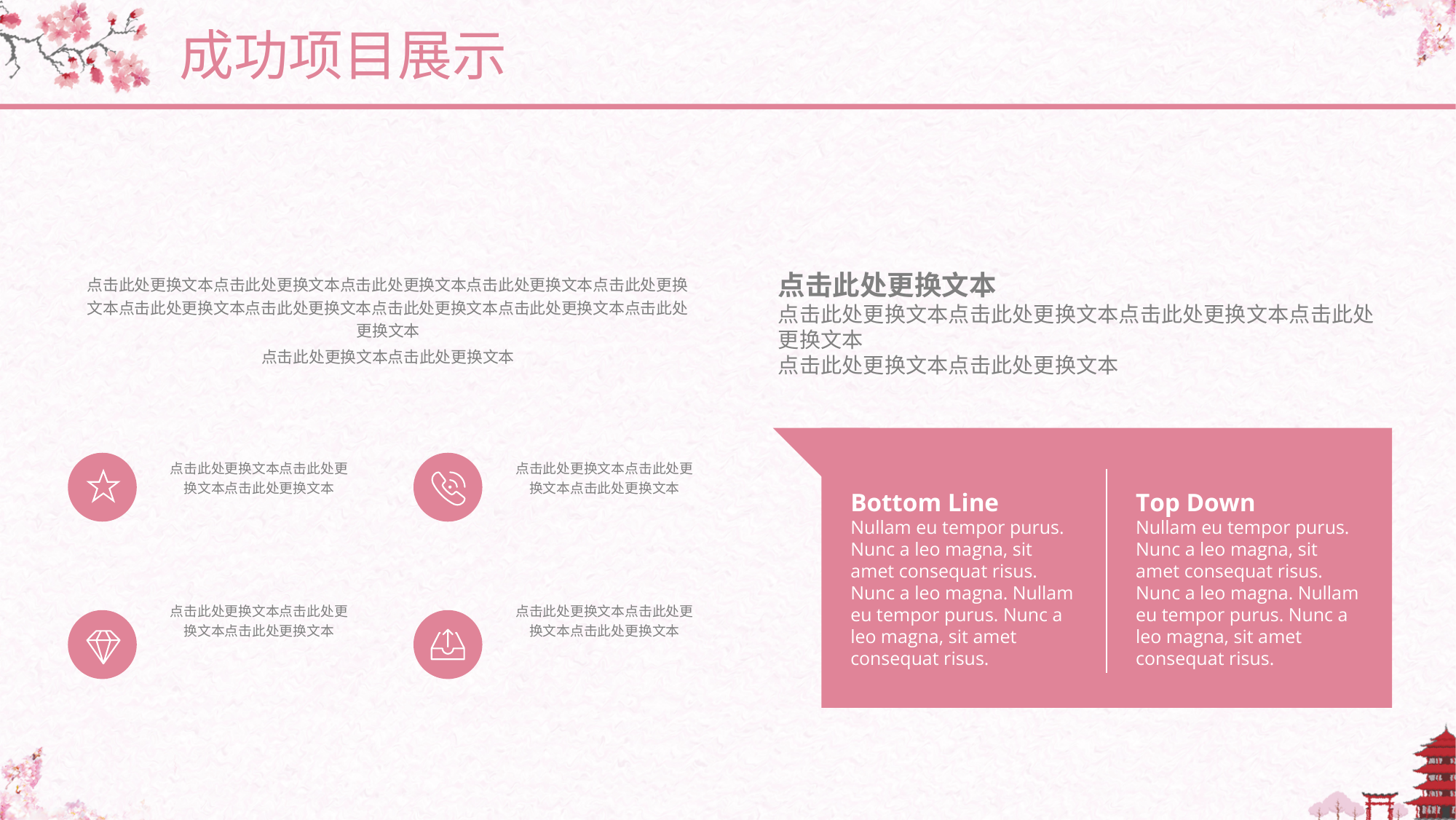

成功项目展示

点击此处更换文本点击此处更换文本点击此处更换文本点击此处更换文本点击此处更换文本点击此处更换文本点击此处更换文本点击此处更换文本点击此处更换文本点击此处更换文本
点击此处更换文本点击此处更换文本

点击此处更换文本点击此处更换文本点击此处更换文本
点击此处更换文本点击此处更换文本点击此处更换文本

点击此处更换文本点击此处更换文本点击此处更换文本
点击此处更换文本点击此处更换文本点击此处更换文本

点击此处更换文本
点击此处更换文本点击此处更换文本点击此处更换文本点击此处更换文本
点击此处更换文本点击此处更换文本

Top Down
Nullam eu tempor purus. Nunc a leo magna, sit amet consequat risus. Nunc a leo magna. Nullam eu tempor purus. Nunc a leo magna, sit amet consequat risus.
Bottom Line
Nullam eu tempor purus. Nunc a leo magna, sit amet consequat risus. Nunc a leo magna. Nullam eu tempor purus. Nunc a leo magna, sit amet consequat risus.